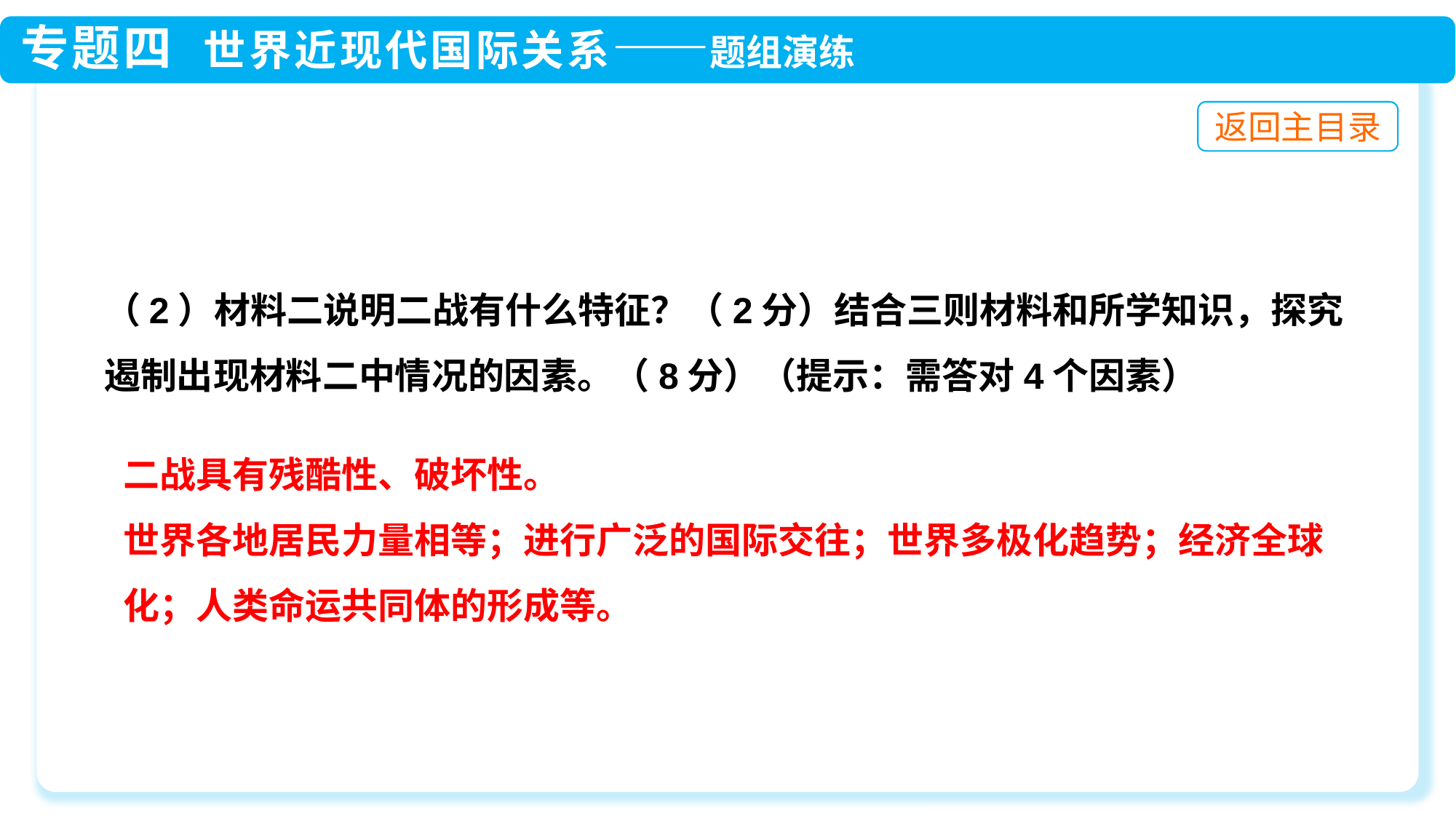

（2）材料二说明二战有什么特征？（2分）结合三则材料和所学知识，探究遏制出现材料二中情况的因素。（8分）（提示：需答对4个因素）
二战具有残酷性、破坏性。
世界各地居民力量相等；进行广泛的国际交往；世界多极化趋势；经济全球化；人类命运共同体的形成等。